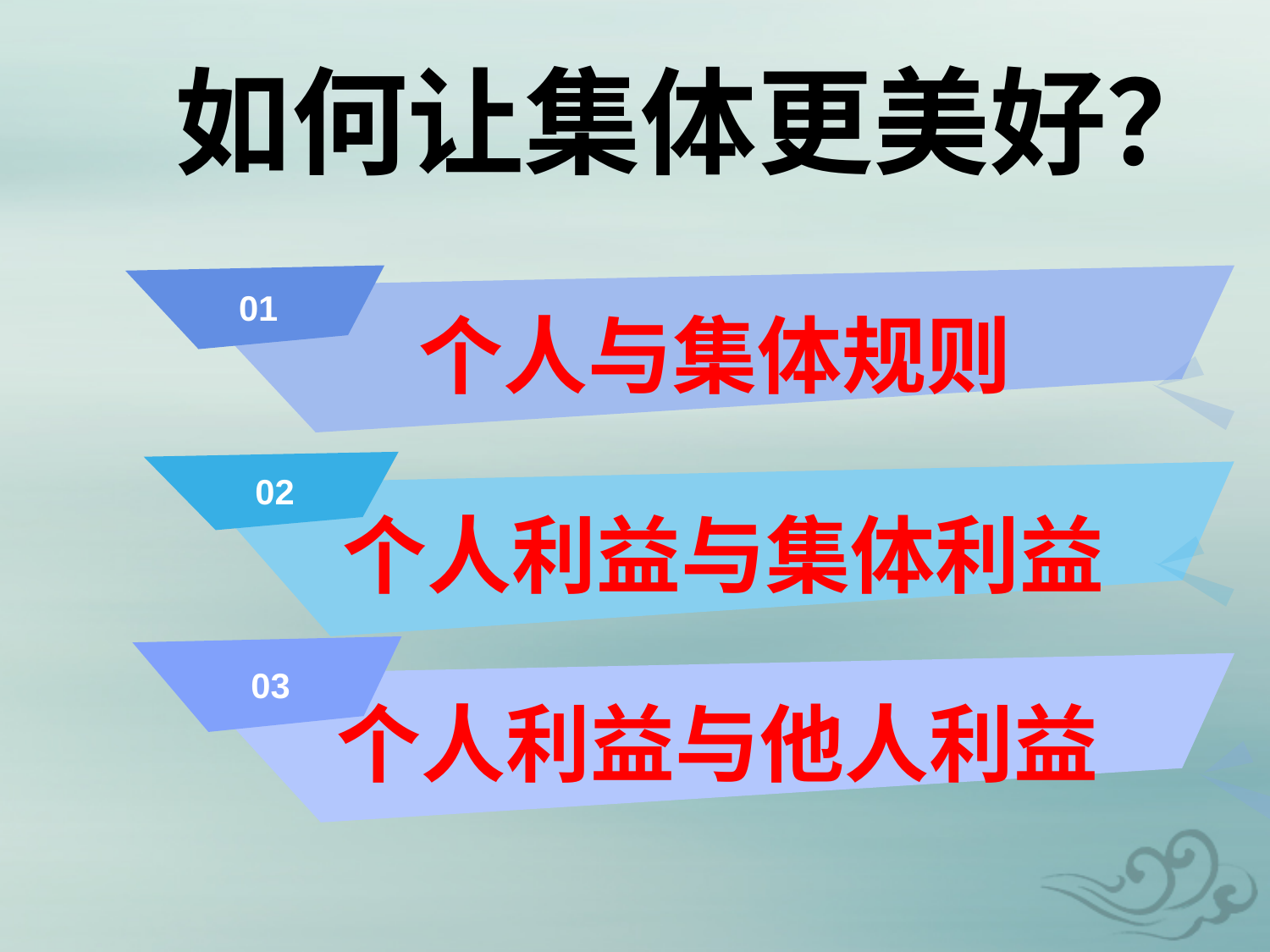

如何让集体更美好？
01
个人与集体规则

02
个人利益与集体利益

03
个人利益与他人利益